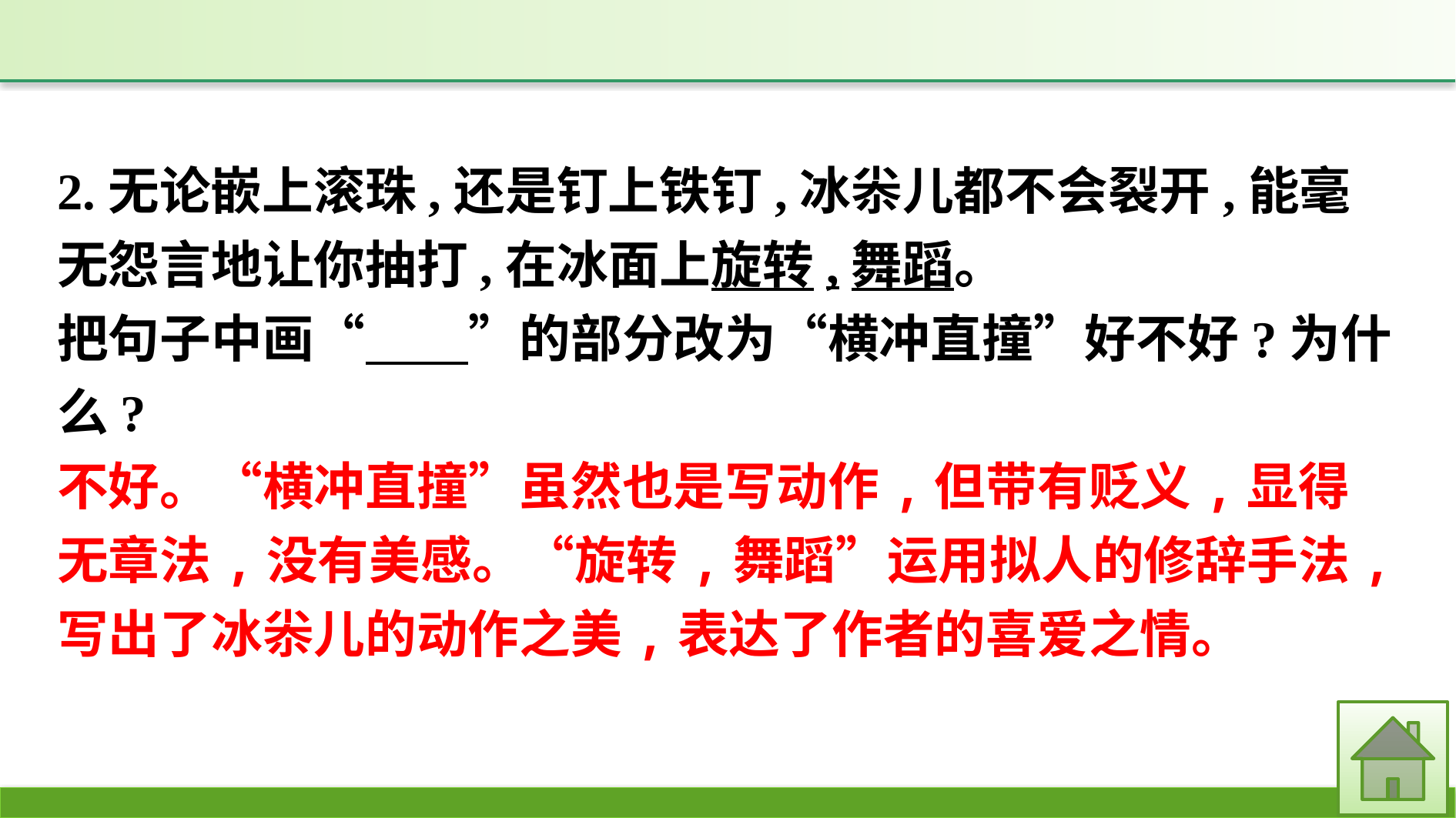

2.无论嵌上滚珠,还是钉上铁钉,冰尜儿都不会裂开,能毫无怨言地让你抽打,在冰面上旋转,舞蹈。
把句子中画“　　”的部分改为“横冲直撞”好不好?为什么?
不好。“横冲直撞”虽然也是写动作,但带有贬义,显得无章法,没有美感。“旋转,舞蹈”运用拟人的修辞手法,写出了冰尜儿的动作之美,表达了作者的喜爱之情。